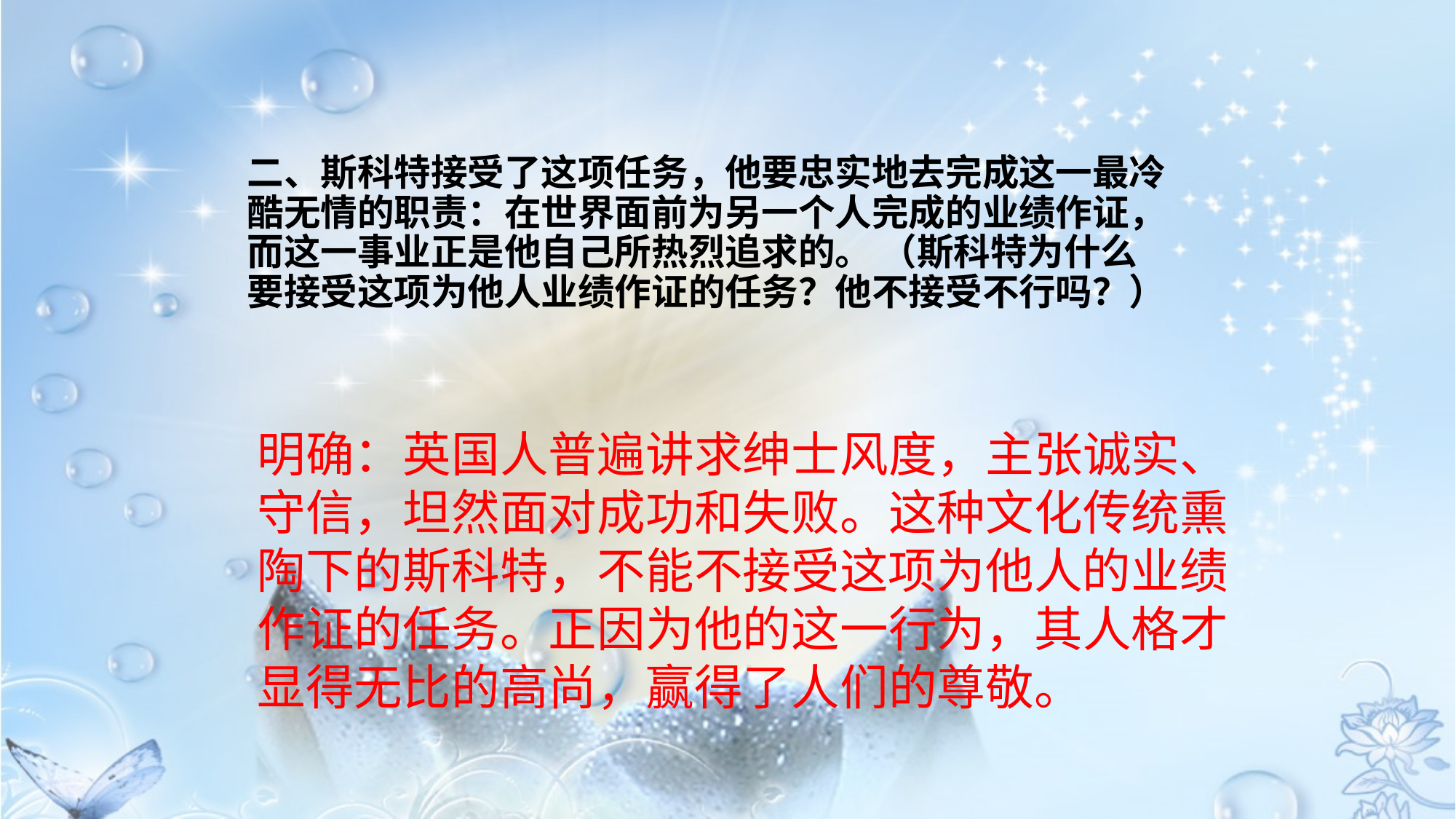

二、斯科特接受了这项任务，他要忠实地去完成这一最冷酷无情的职责：在世界面前为另一个人完成的业绩作证，而这一事业正是他自己所热烈追求的。 （斯科特为什么要接受这项为他人业绩作证的任务？他不接受不行吗？）

明确：英国人普遍讲求绅士风度，主张诚实、守信，坦然面对成功和失败。这种文化传统熏陶下的斯科特，不能不接受这项为他人的业绩作证的任务。正因为他的这一行为，其人格才显得无比的高尚，赢得了人们的尊敬。